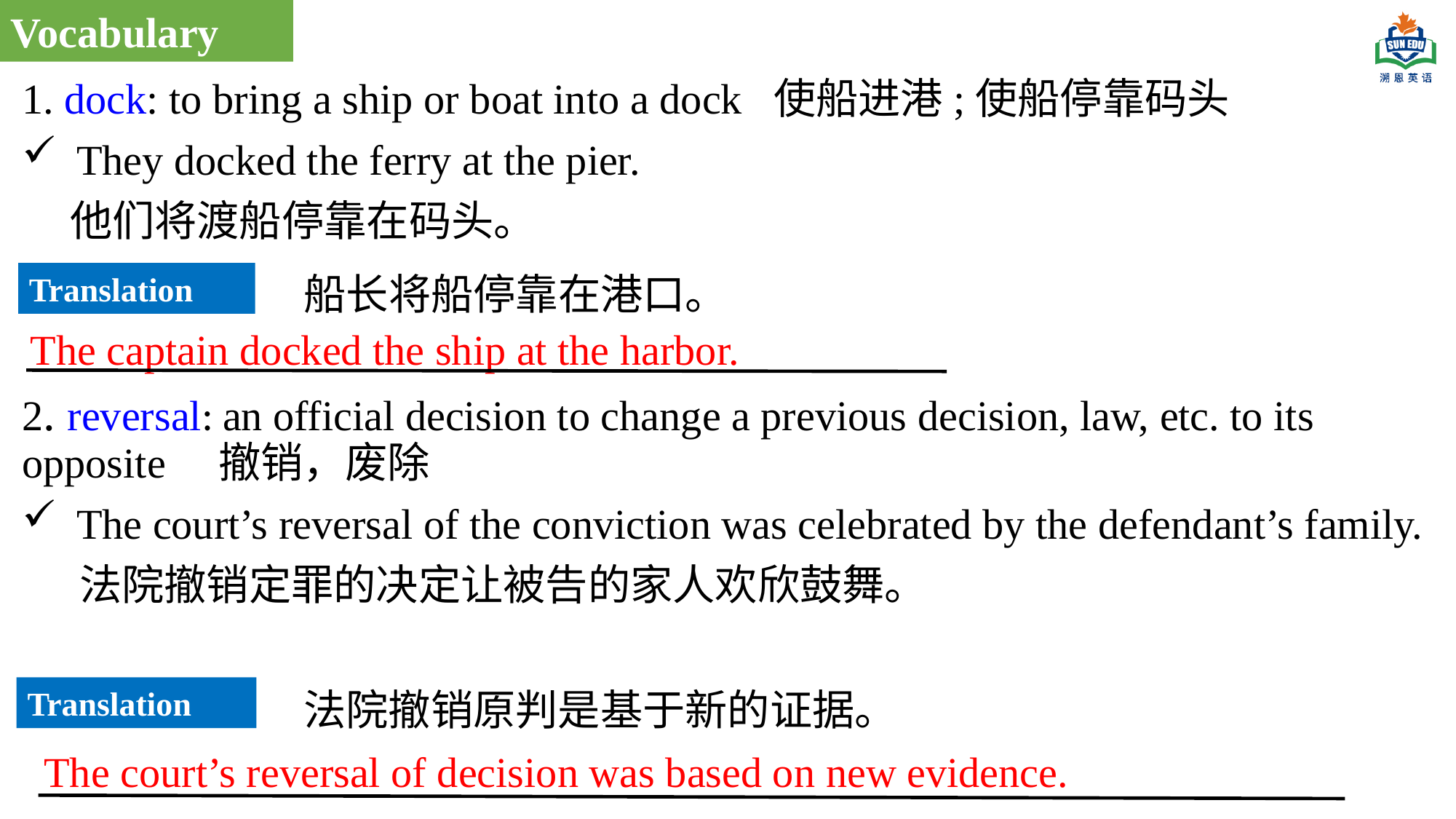

Vocabulary
1. dock: to bring a ship or boat into a dock  使船进港;使船停靠码头
They docked the ferry at the pier.
    他们将渡船停靠在码头。

2. reversal: an official decision to change a previous decision, law, etc. to its opposite    撤销，废除
The court’s reversal of the conviction was celebrated by the defendant’s family.
     法院撤销定罪的决定让被告的家人欢欣鼓舞。
船长将船停靠在港口。
Translation
The captain docked the ship at the harbor.
Translation
法院撤销原判是基于新的证据。
The court’s reversal of decision was based on new evidence.